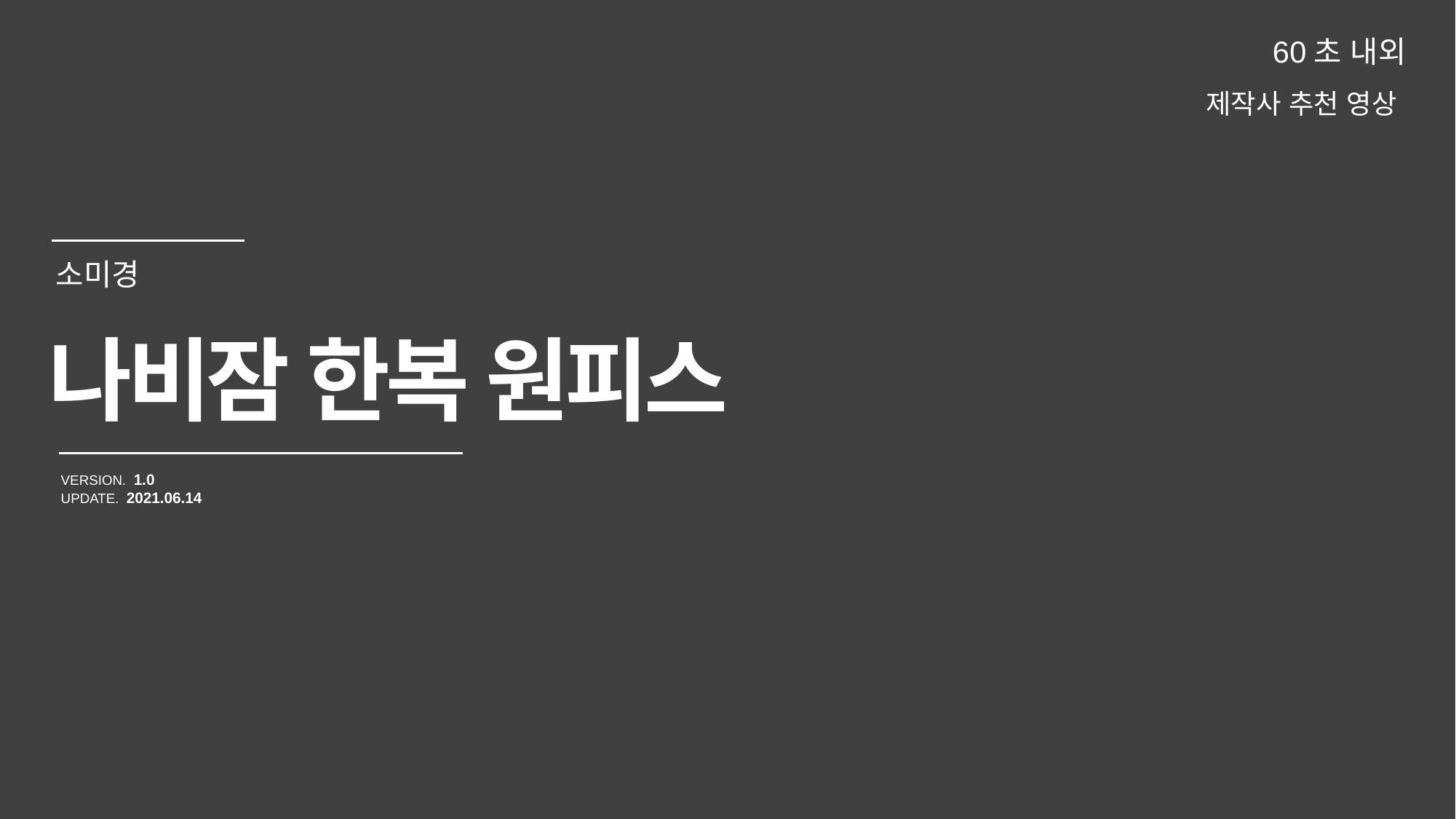

60초 내외
제작사 추천 영상
나비잠 한복 원피스
VERSION.  1.0
UPDATE.  2021.06.14

소미경